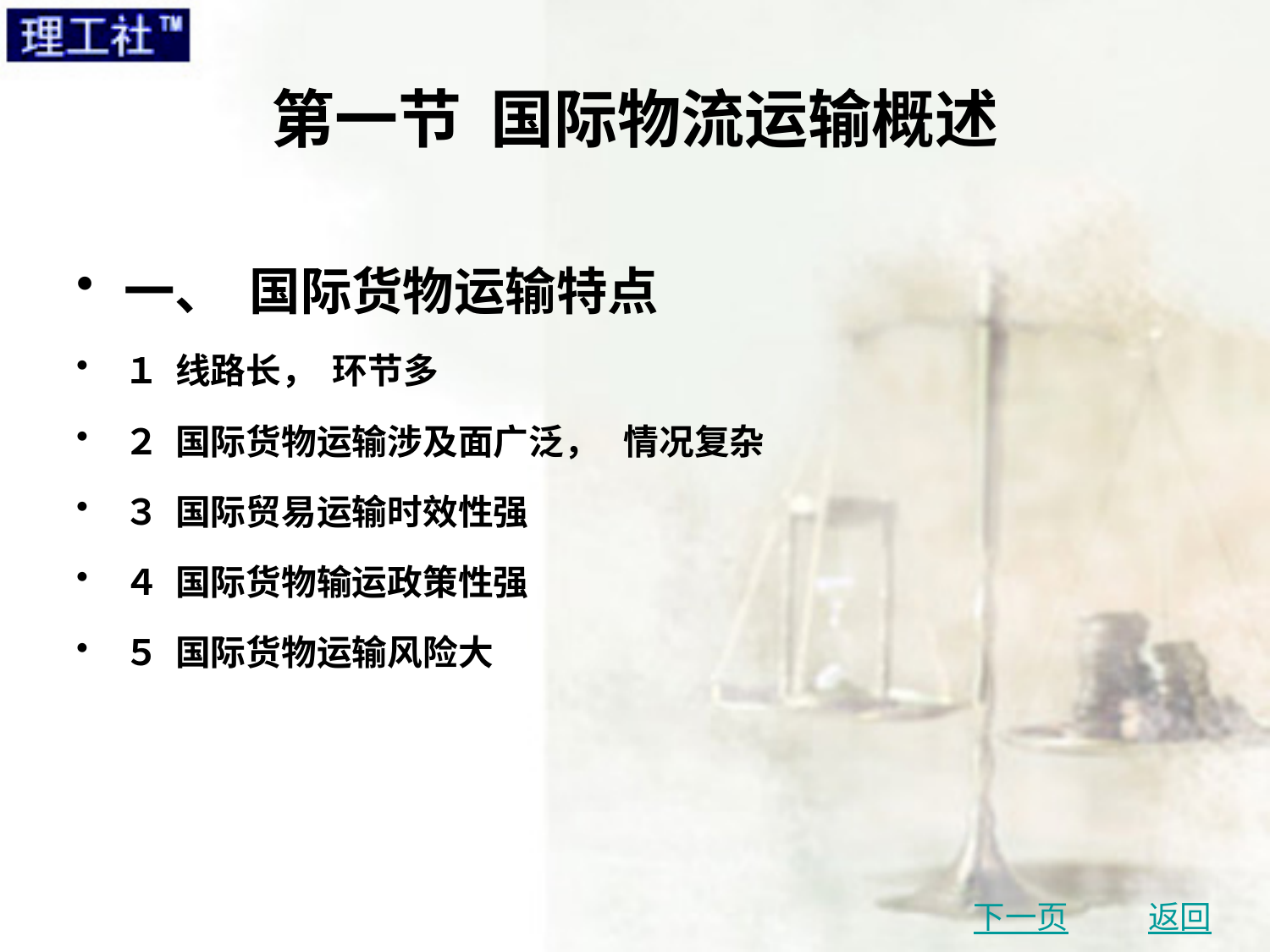

# 第一节  国际物流运输概述
一、  国际货物运输特点
１  线路长，  环节多
２  国际货物运输涉及面广泛，   情况复杂
３  国际贸易运输时效性强
４  国际货物输运政策性强
５  国际货物运输风险大
下一页
返回